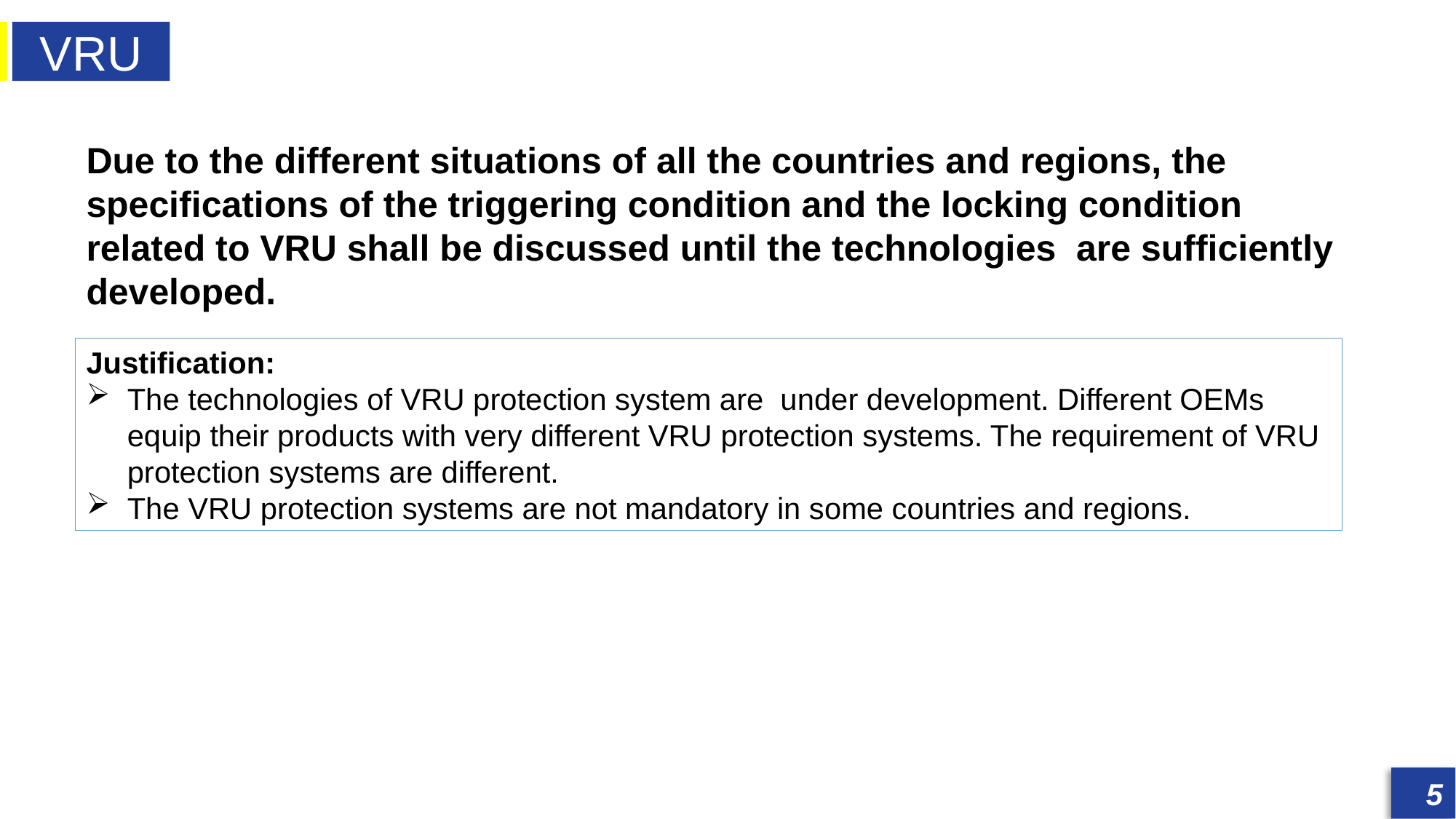

VRU
发展历程
发展历程
Due to the different situations of all the countries and regions, the specifications of the triggering condition and the locking condition related to VRU shall be discussed until the technologies  are sufficiently developed.
Justification:
The technologies of VRU protection system are  under development. Different OEMs equip their products with very different VRU protection systems. The requirement of VRU protection systems are different.
The VRU protection systems are not mandatory in some countries and regions.
5